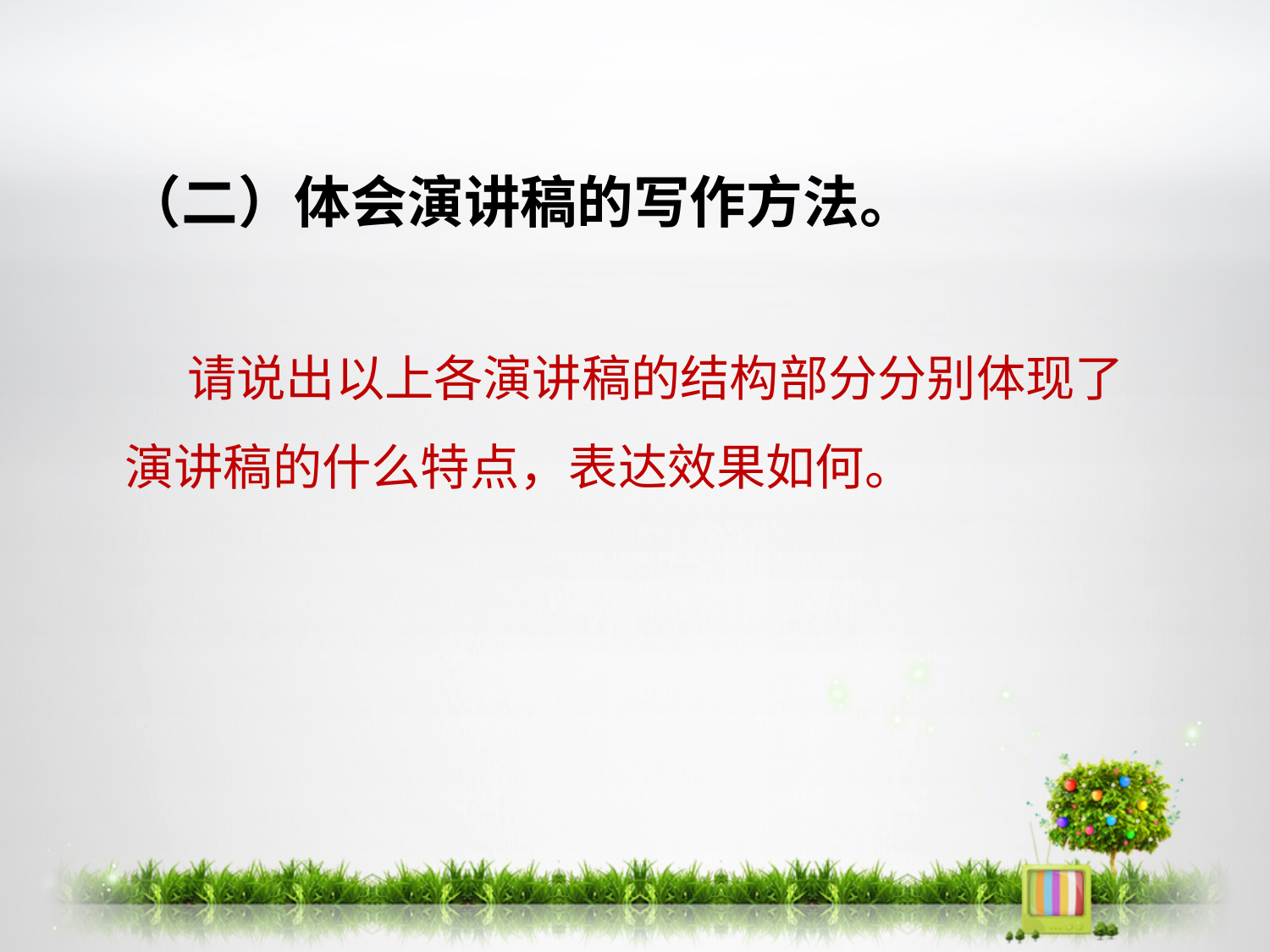

（二）体会演讲稿的写作方法。

请说出以上各演讲稿的结构部分分别体现了演讲稿的什么特点，表达效果如何。